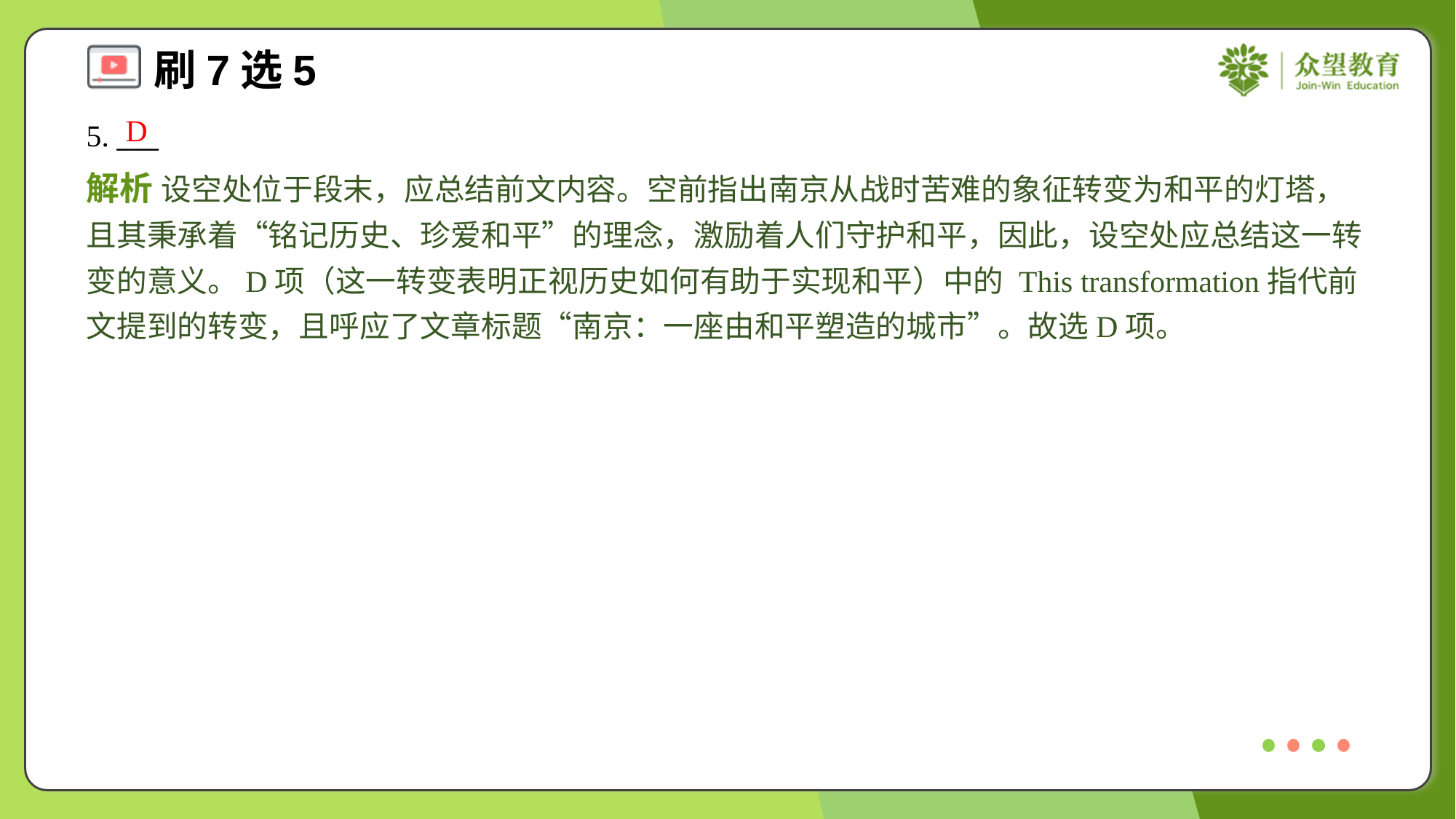

D
5. ___
解析 设空处位于段末，应总结前文内容。空前指出南京从战时苦难的象征转变为和平的灯塔，且其秉承着“铭记历史、珍爱和平”的理念，激励着人们守护和平，因此，设空处应总结这一转变的意义。D项（这一转变表明正视历史如何有助于实现和平）中的 This transformation指代前文提到的转变，且呼应了文章标题“南京：一座由和平塑造的城市”。故选D项。